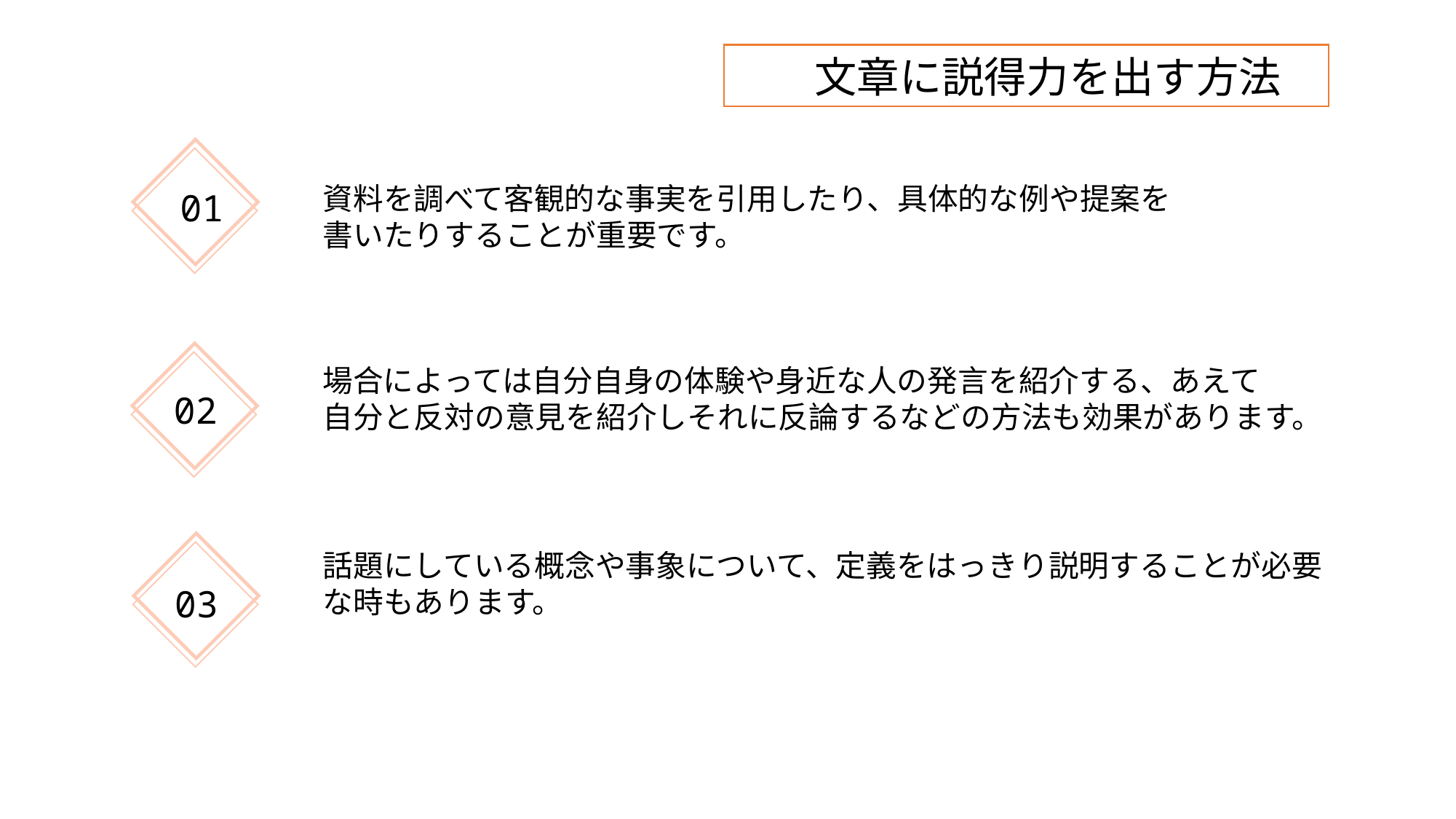

文章に説得力を出す方法

資料を調べて客観的な事実を引用したり、具体的な例や提案を書いたりすることが重要です。
01

場合によっては自分自身の体験や身近な人の発言を紹介する、あえて
自分と反対の意見を紹介しそれに反論するなどの方法も効果があります。
02

話題にしている概念や事象について、定義をはっきり説明することが必要
な時もあります。
03